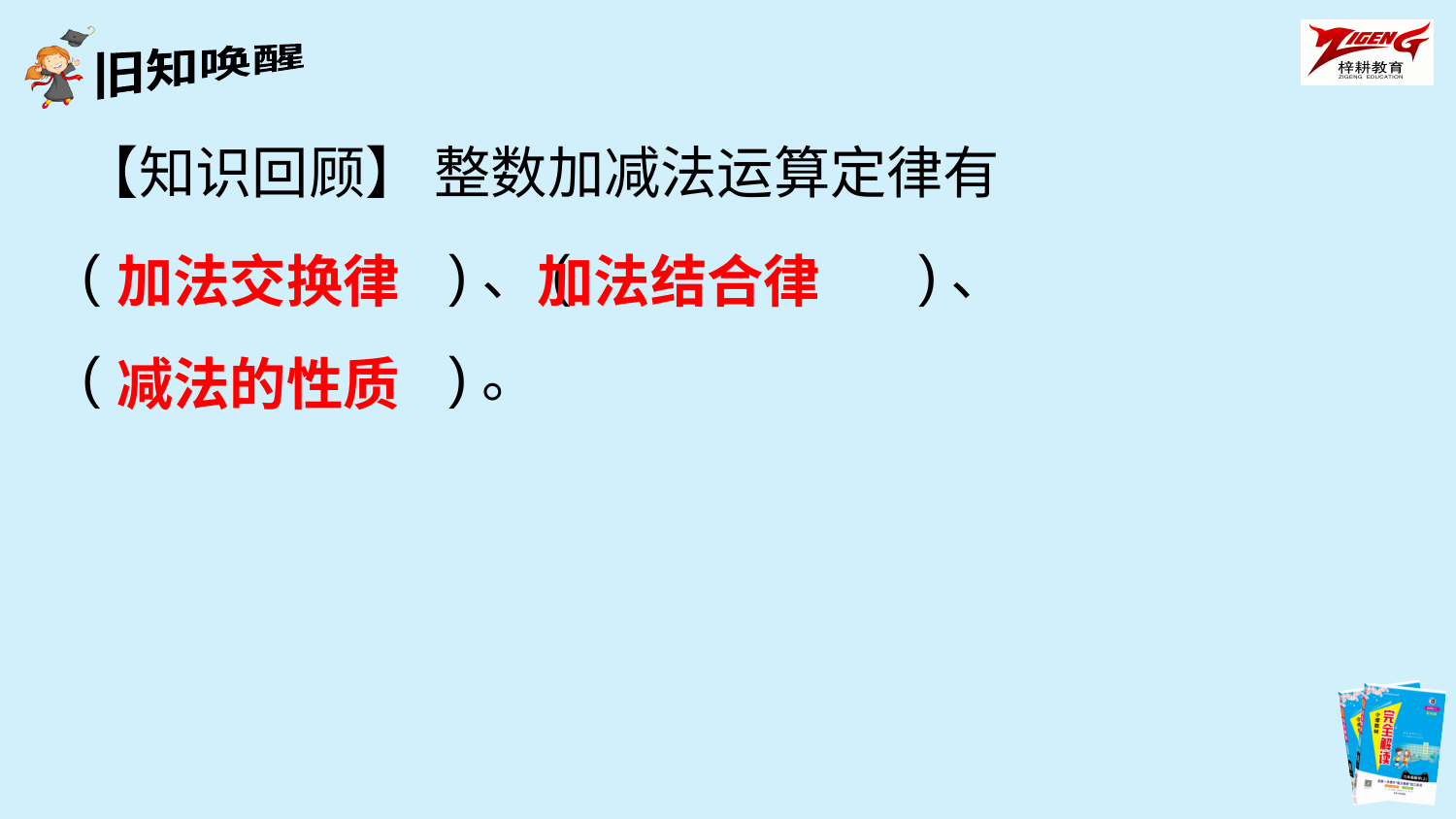

【知识回顾】 整数加减法运算定律有
(　　　　　   )、(　　   　　　)、
(　　　   　　)。
加法交换律
加法结合律
减法的性质